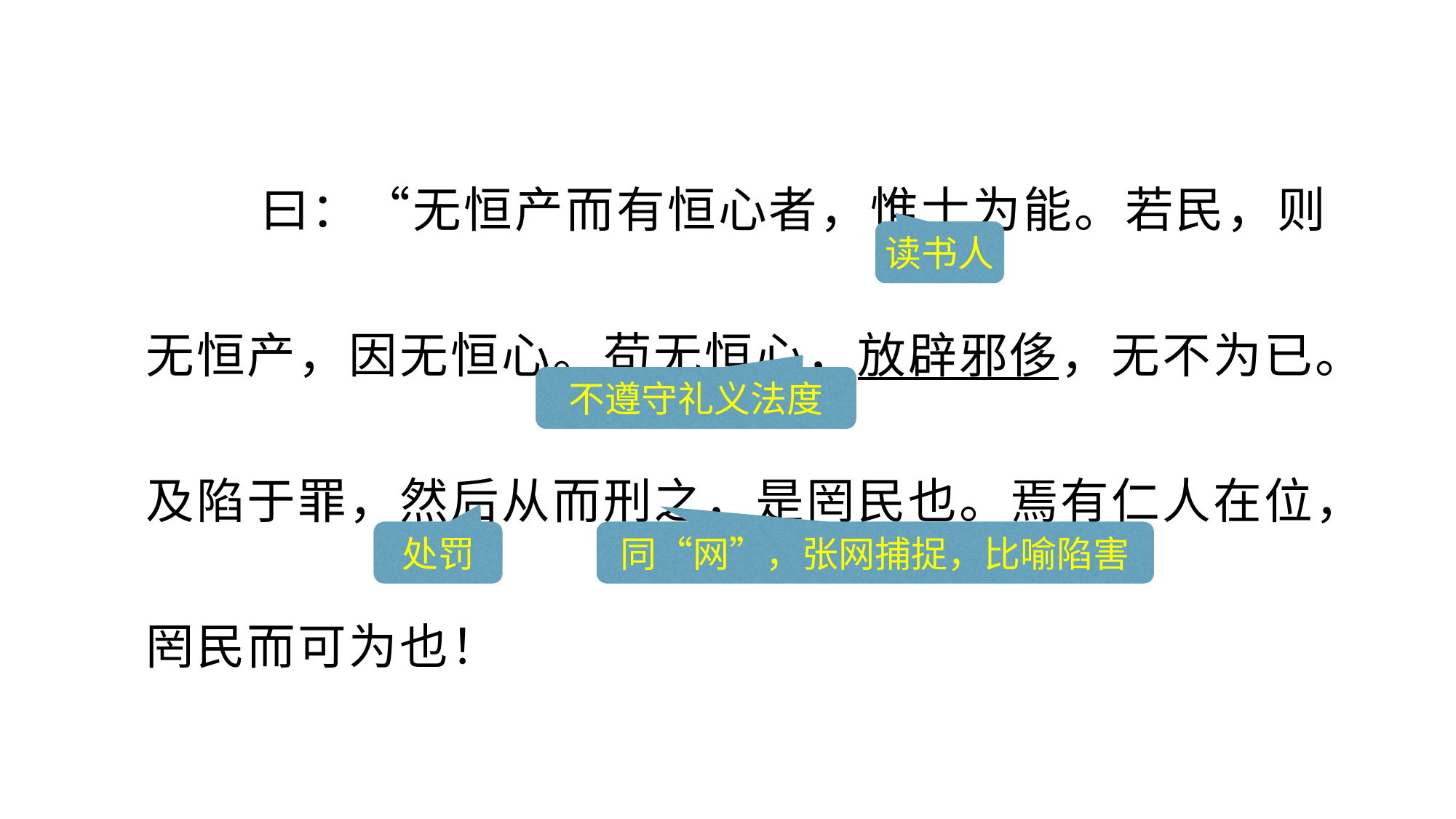

曰：“无恒产而有恒心者，惟士为能。若民，则无恒产，因无恒心。苟无恒心，放辟邪侈，无不为已。及陷于罪，然后从而刑之，是罔民也。焉有仁人在位，罔民而可为也！
读书人
不遵守礼义法度
同“网”，张网捕捉，比喻陷害
处罚